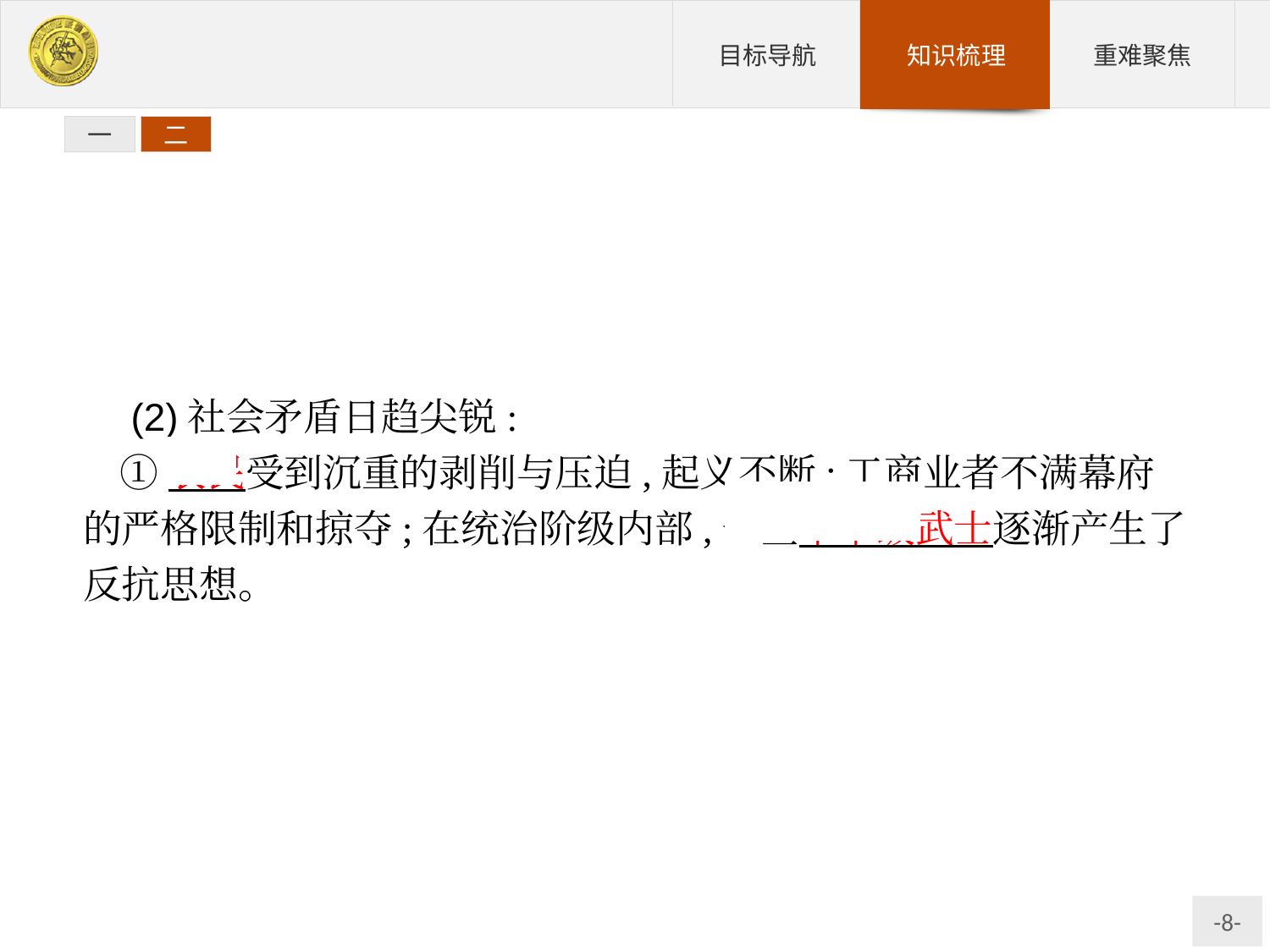

一
二
 (2)社会矛盾日趋尖锐:
①农民受到沉重的剥削与压迫,起义不断;工商业者不满幕府的严格限制和掠夺;在统治阶级内部,一些中下级武士逐渐产生了反抗思想。